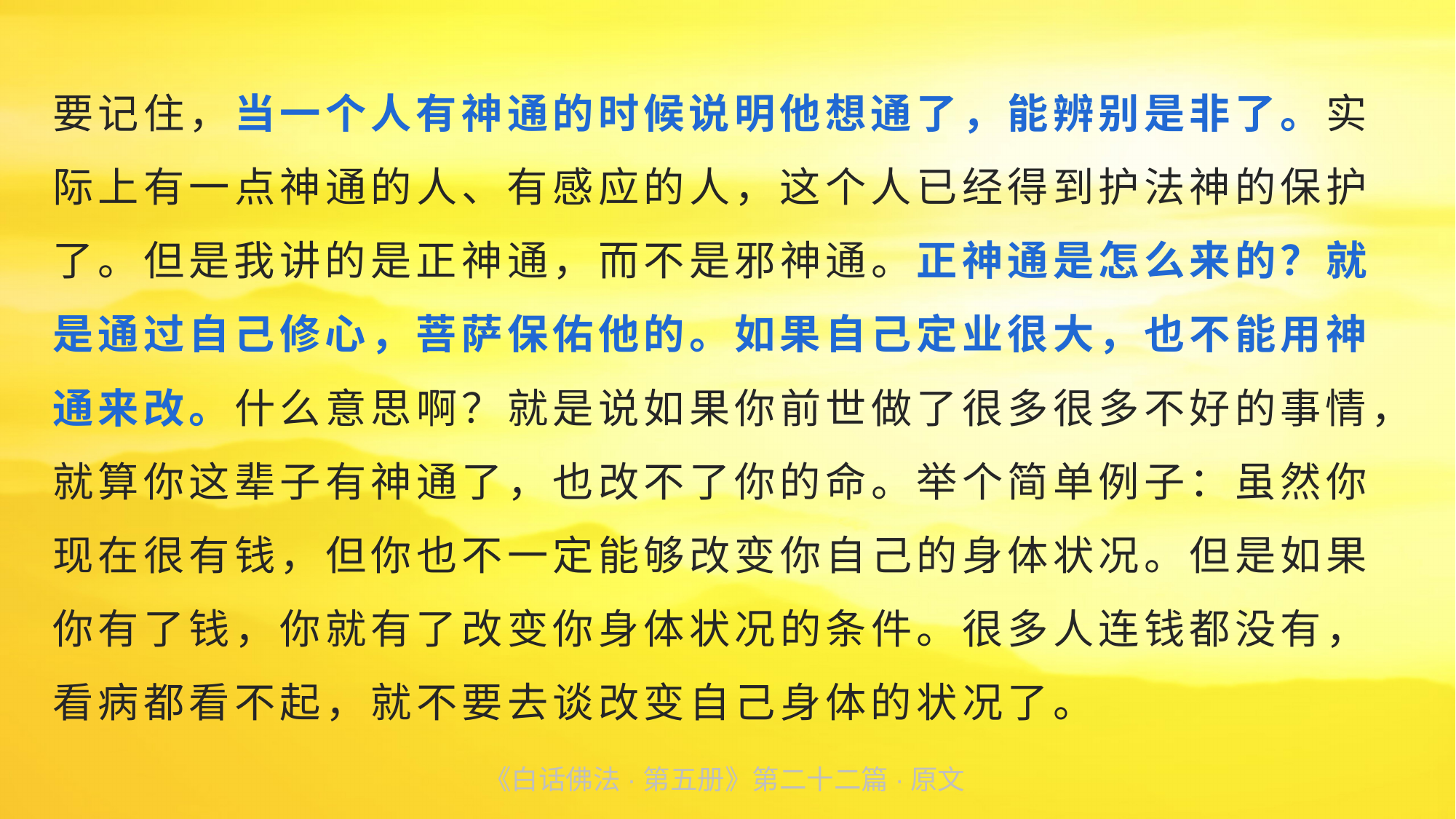

要记住，当一个人有神通的时候说明他想通了，能辨别是非了。实际上有一点神通的人、有感应的人，这个人已经得到护法神的保护了。但是我讲的是正神通，而不是邪神通。正神通是怎么来的？就是通过自己修心，菩萨保佑他的。如果自己定业很大，也不能用神通来改。什么意思啊？就是说如果你前世做了很多很多不好的事情，就算你这辈子有神通了，也改不了你的命。举个简单例子：虽然你现在很有钱，但你也不一定能够改变你自己的身体状况。但是如果你有了钱，你就有了改变你身体状况的条件。很多人连钱都没有，看病都看不起，就不要去谈改变自己身体的状况了。
《白话佛法·第五册》第二十二篇·原文